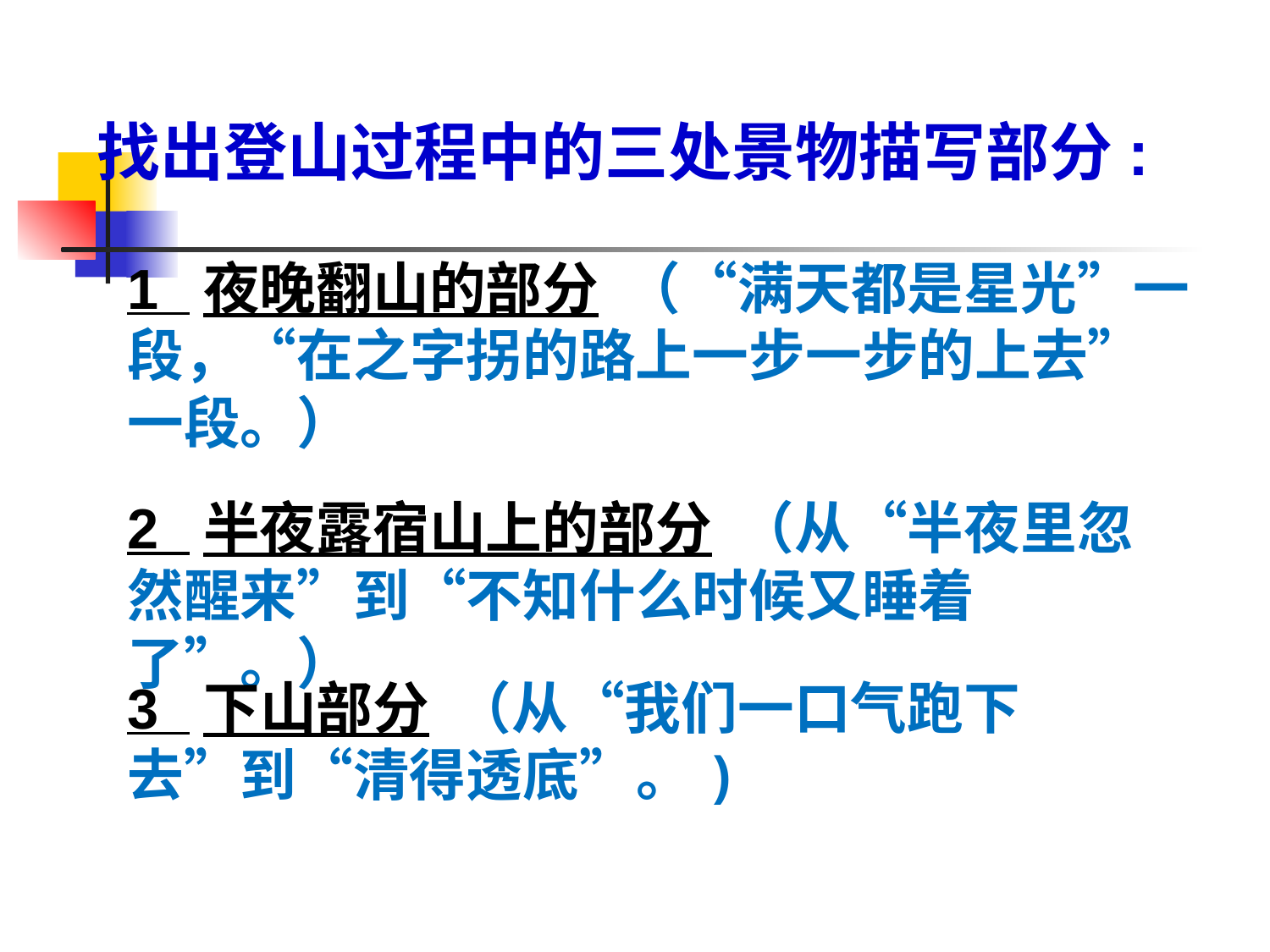

找出登山过程中的三处景物描写部分:
1  夜晚翻山的部分  （“满天都是星光”一段，“在之字拐的路上一步一步的上去”一段。）
2  半夜露宿山上的部分  （从“半夜里忽然醒来”到“不知什么时候又睡着了”。）
3  下山部分  （从“我们一口气跑下去”到“清得透底”。)